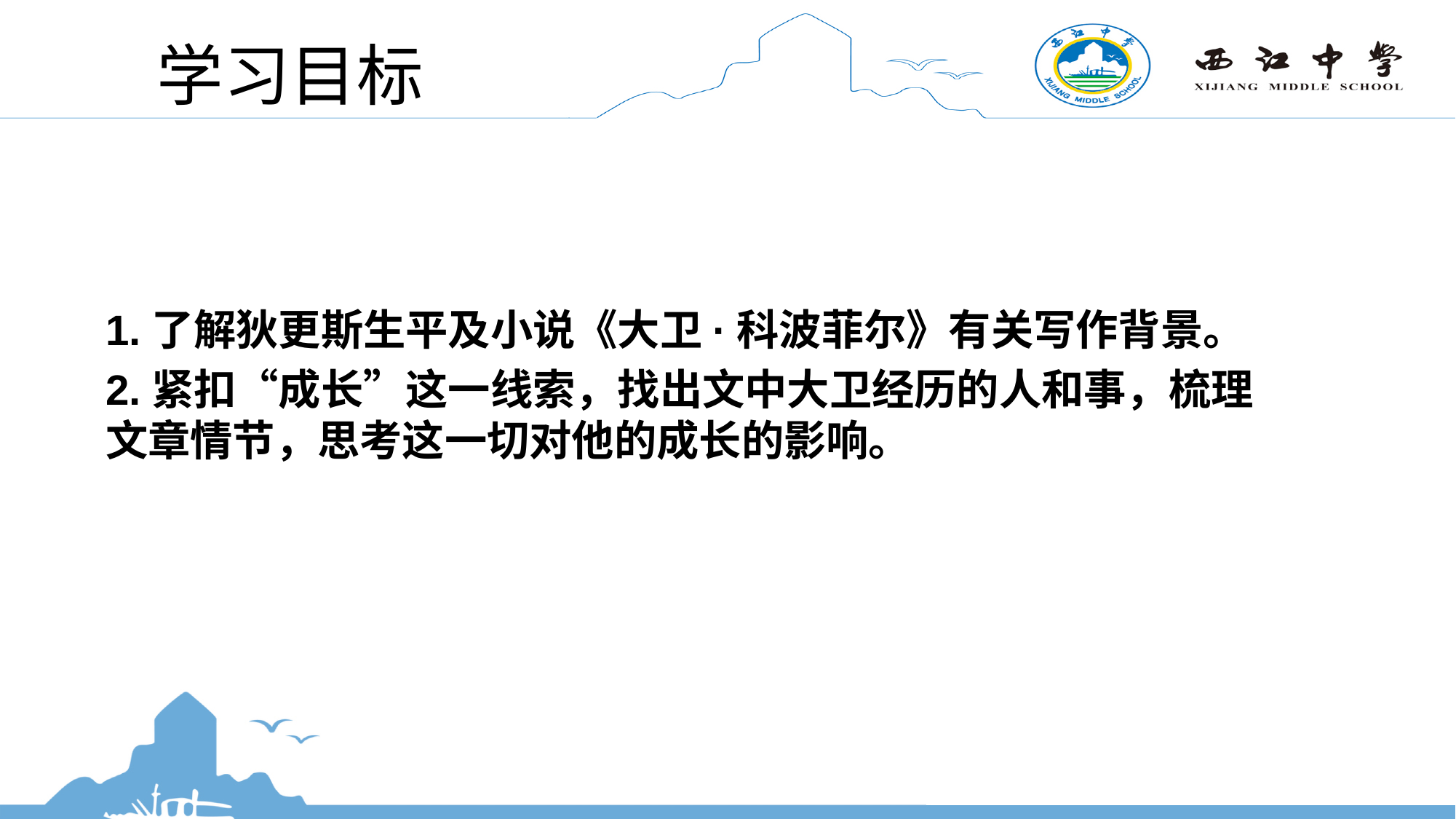

# 学习目标
1.了解狄更斯生平及小说《大卫·科波菲尔》有关写作背景。
2.紧扣“成长”这一线索，找出文中大卫经历的人和事，梳理文章情节，思考这一切对他的成长的影响。